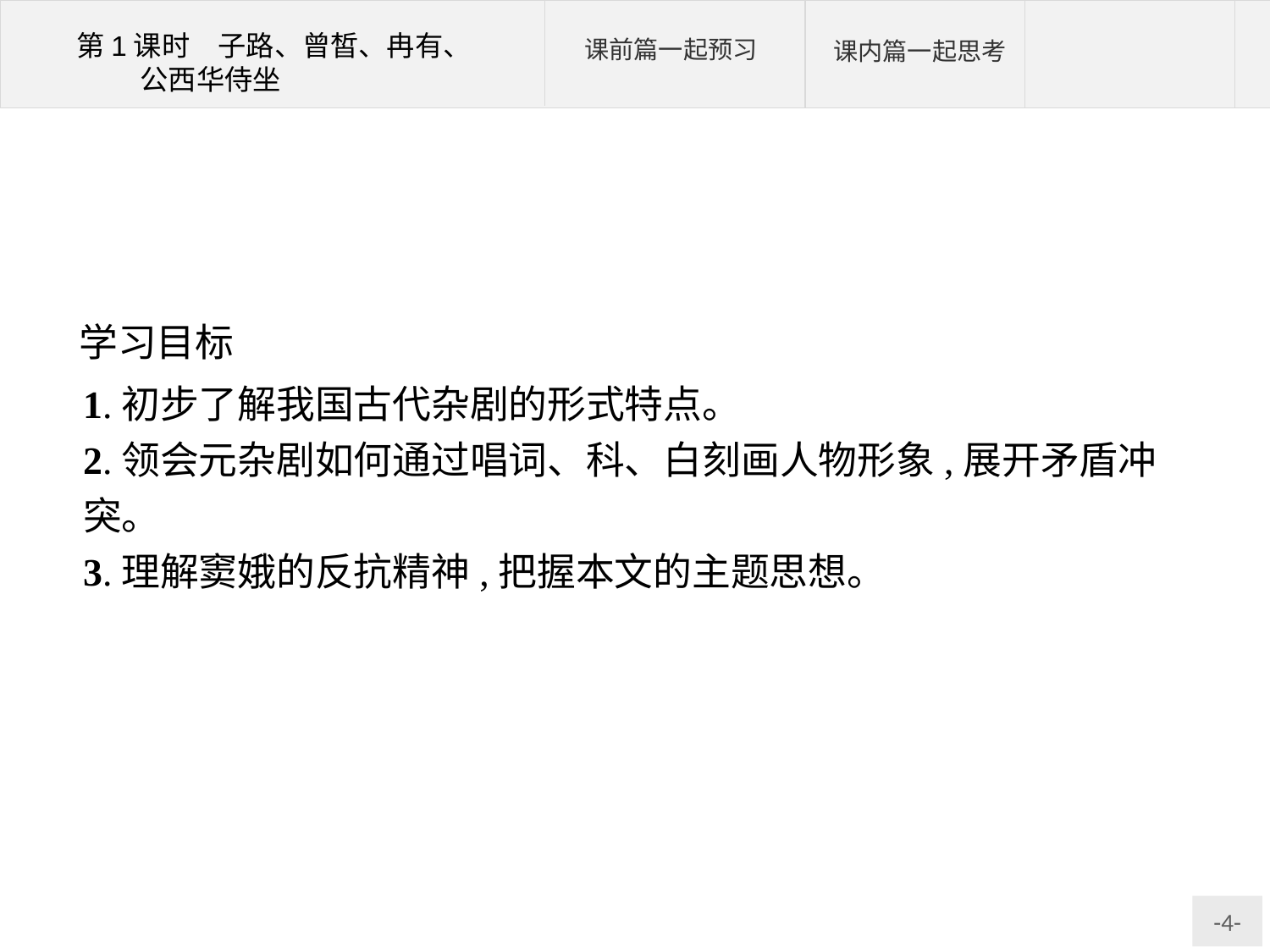

学习目标
1.初步了解我国古代杂剧的形式特点。
2.领会元杂剧如何通过唱词、科、白刻画人物形象,展开矛盾冲突。
3.理解窦娥的反抗精神,把握本文的主题思想。